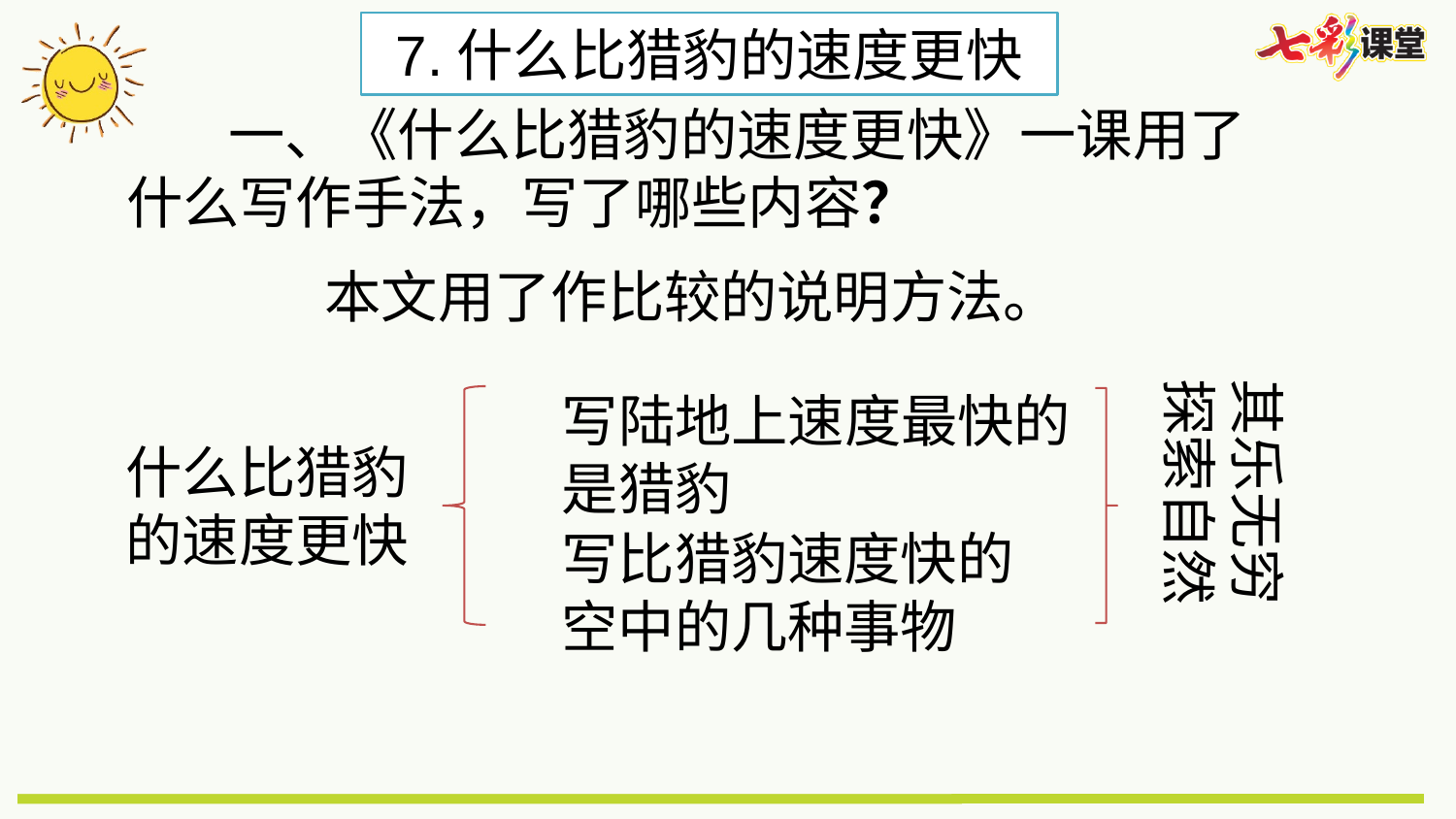

7.什么比猎豹的速度更快
       一、《什么比猎豹的速度更快》一课用了什么写作手法，写了哪些内容？
本文用了作比较的说明方法。

其乐无穷
探索自然
写陆地上速度最快的
是猎豹

什么比猎豹
的速度更快
写比猎豹速度快的
空中的几种事物